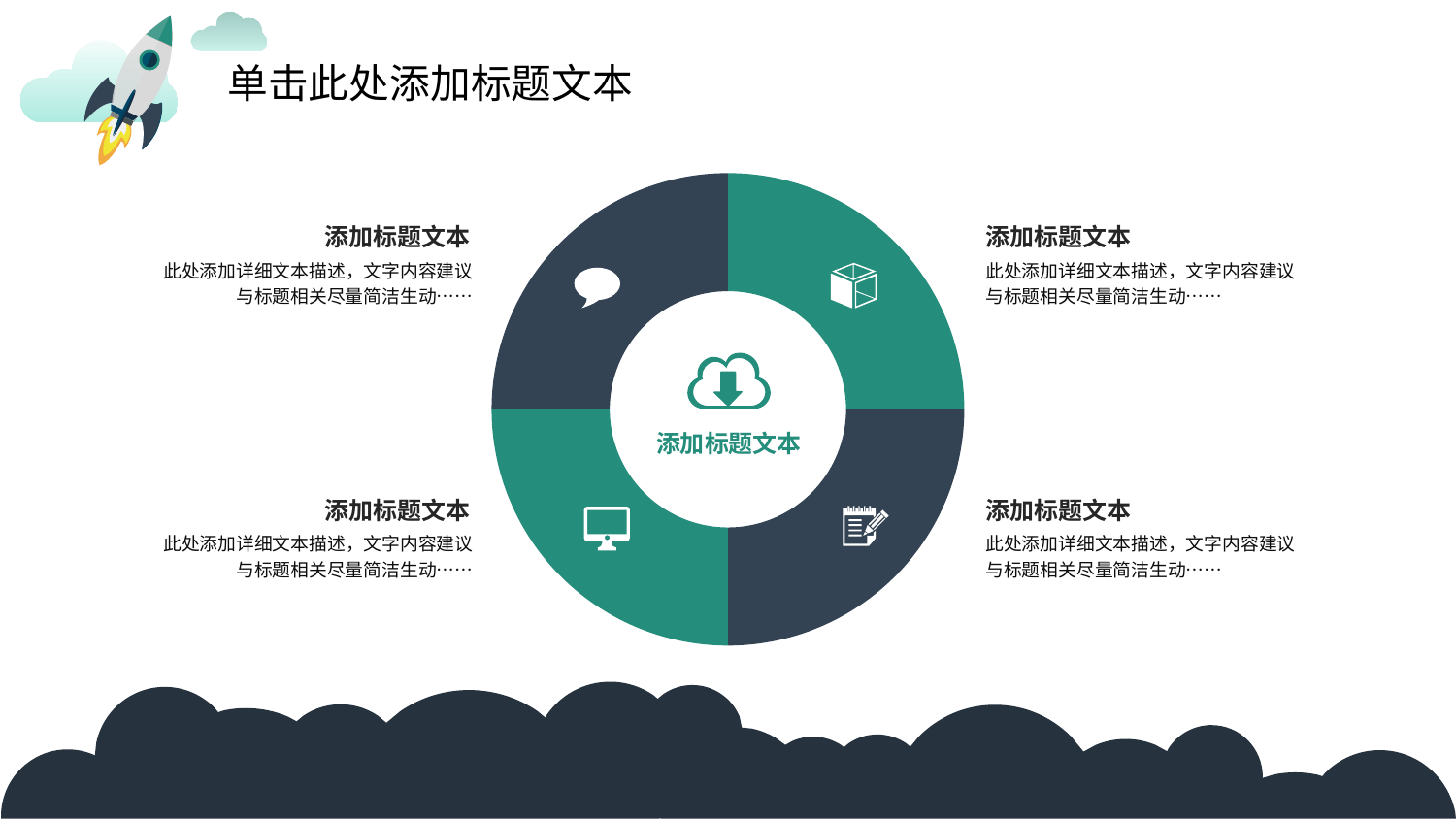

单击此处添加标题文本

### Chart

| Category | Sales |
|---|---|
| 1st Qtr | 3.0 |
| 2nd Qtr | 3.0 |
| 3rd Qtr | 3.0 |
| 4th Qtr | 3.0 |
添加标题文本
此处添加详细文本描述，文字内容建议与标题相关尽量简洁生动……
添加标题文本
此处添加详细文本描述，文字内容建议与标题相关尽量简洁生动……

添加标题文本
添加标题文本
此处添加详细文本描述，文字内容建议与标题相关尽量简洁生动……
添加标题文本
此处添加详细文本描述，文字内容建议与标题相关尽量简洁生动……